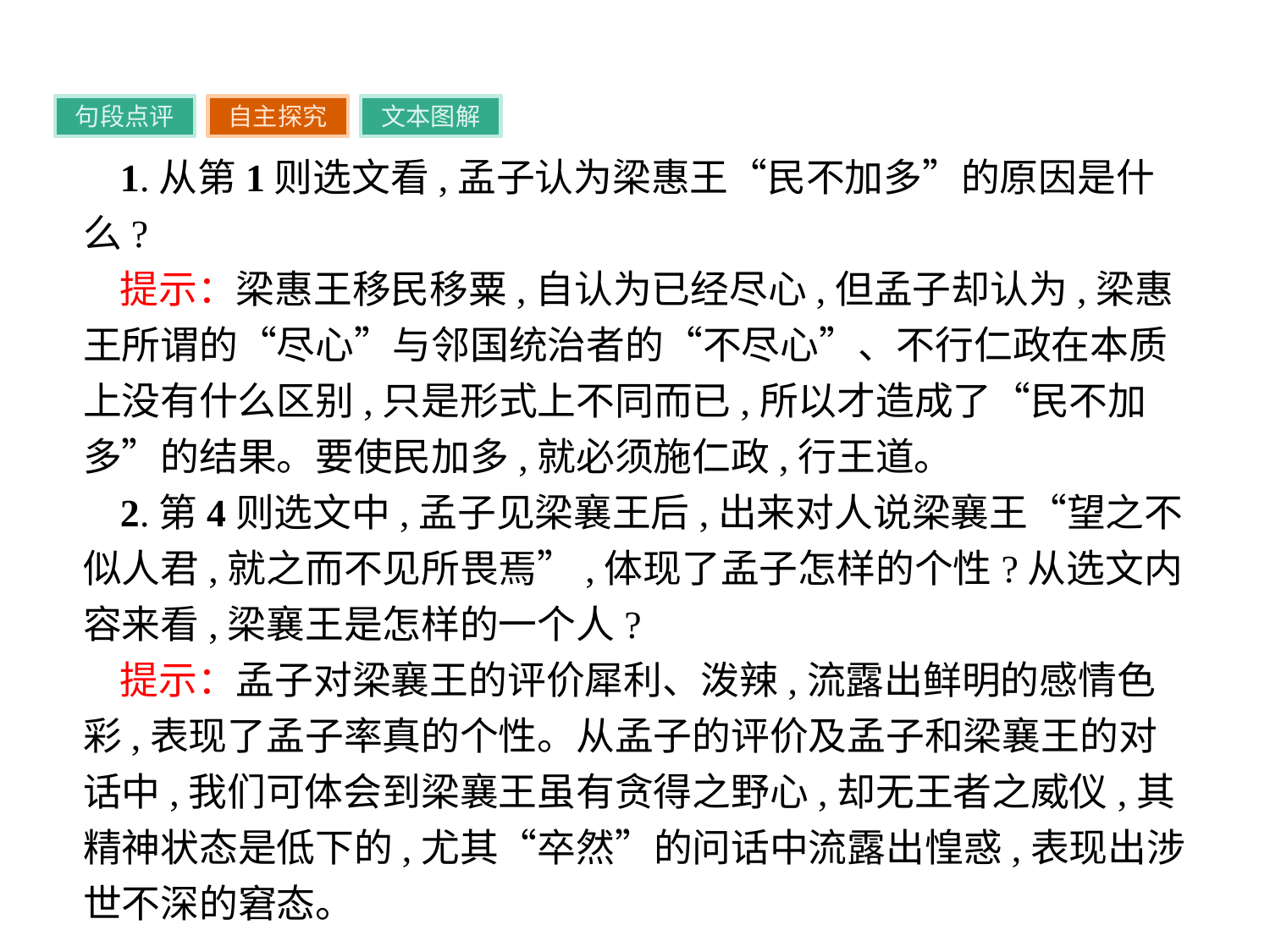

句段点评
自主探究
文本图解
1.从第1则选文看,孟子认为梁惠王“民不加多”的原因是什么?
提示：梁惠王移民移粟,自认为已经尽心,但孟子却认为,梁惠王所谓的“尽心”与邻国统治者的“不尽心”、不行仁政在本质上没有什么区别,只是形式上不同而已,所以才造成了“民不加多”的结果。要使民加多,就必须施仁政,行王道。
2.第4则选文中,孟子见梁襄王后,出来对人说梁襄王“望之不似人君,就之而不见所畏焉”,体现了孟子怎样的个性?从选文内容来看,梁襄王是怎样的一个人?
提示：孟子对梁襄王的评价犀利、泼辣,流露出鲜明的感情色彩,表现了孟子率真的个性。从孟子的评价及孟子和梁襄王的对话中,我们可体会到梁襄王虽有贪得之野心,却无王者之威仪,其精神状态是低下的,尤其“卒然”的问话中流露出惶惑,表现出涉世不深的窘态。